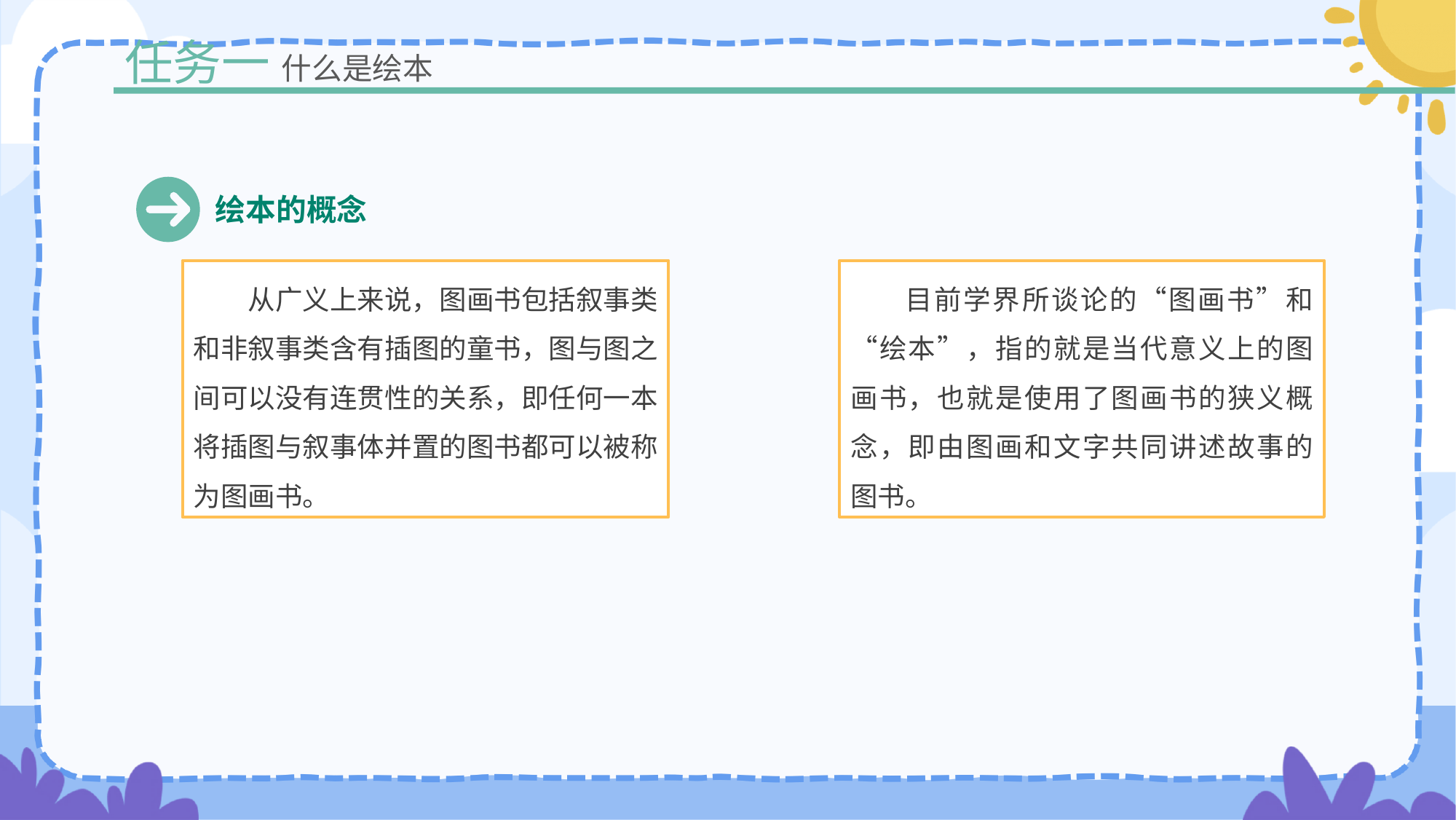

任务一
什么是绘本

绘本的概念
从广义上来说，图画书包括叙事类和非叙事类含有插图的童书，图与图之间可以没有连贯性的关系，即任何一本将插图与叙事体并置的图书都可以被称为图画书。
目前学界所谈论的“图画书”和“绘本”，指的就是当代意义上的图画书，也就是使用了图画书的狭义概念，即由图画和文字共同讲述故事的图书。